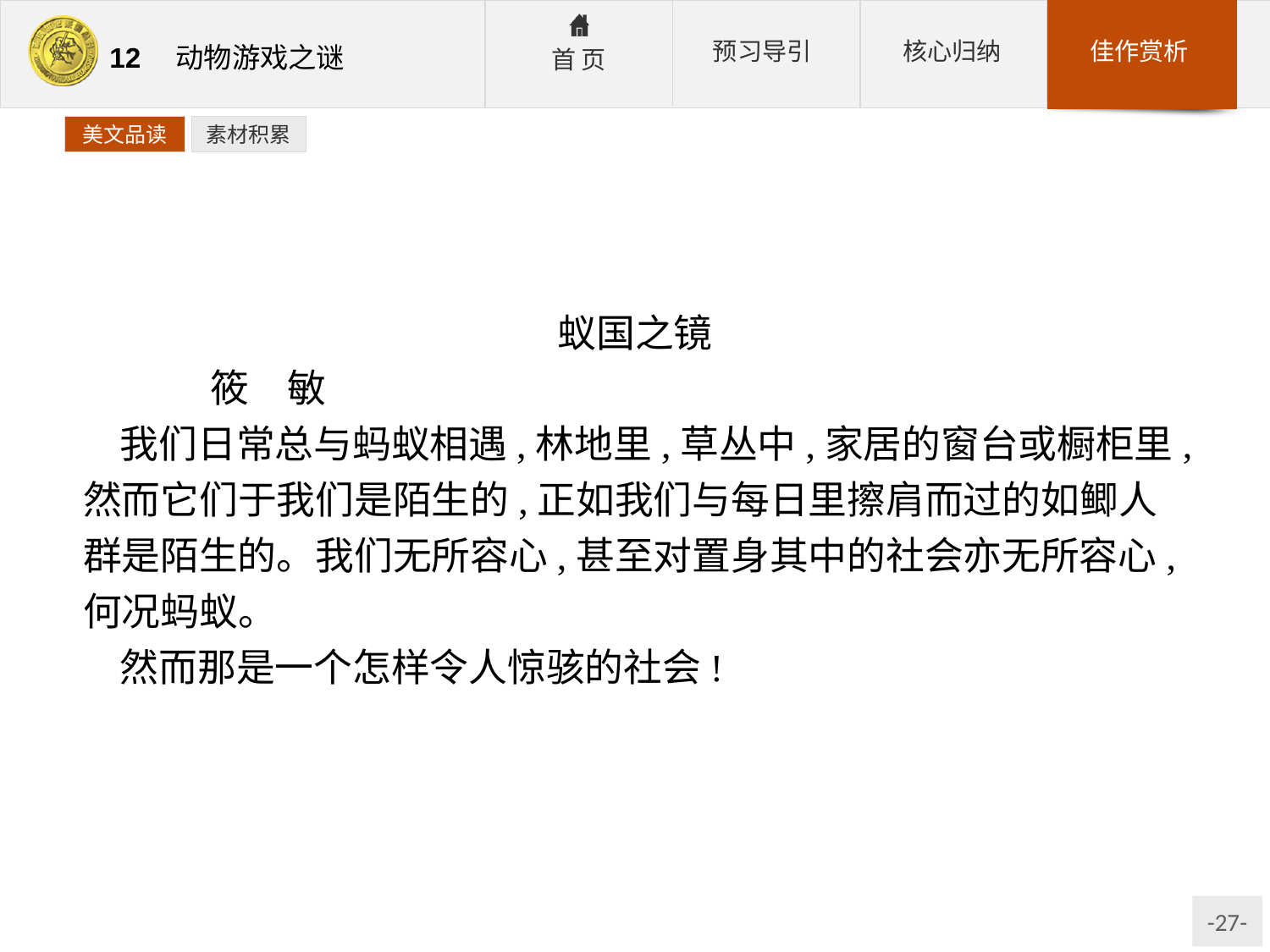

美文品读
素材积累
蚁国之镜
	筱　敏
我们日常总与蚂蚁相遇,林地里,草丛中,家居的窗台或橱柜里,然而它们于我们是陌生的,正如我们与每日里擦肩而过的如鲫人群是陌生的。我们无所容心,甚至对置身其中的社会亦无所容心,何况蚂蚁。
然而那是一个怎样令人惊骇的社会!